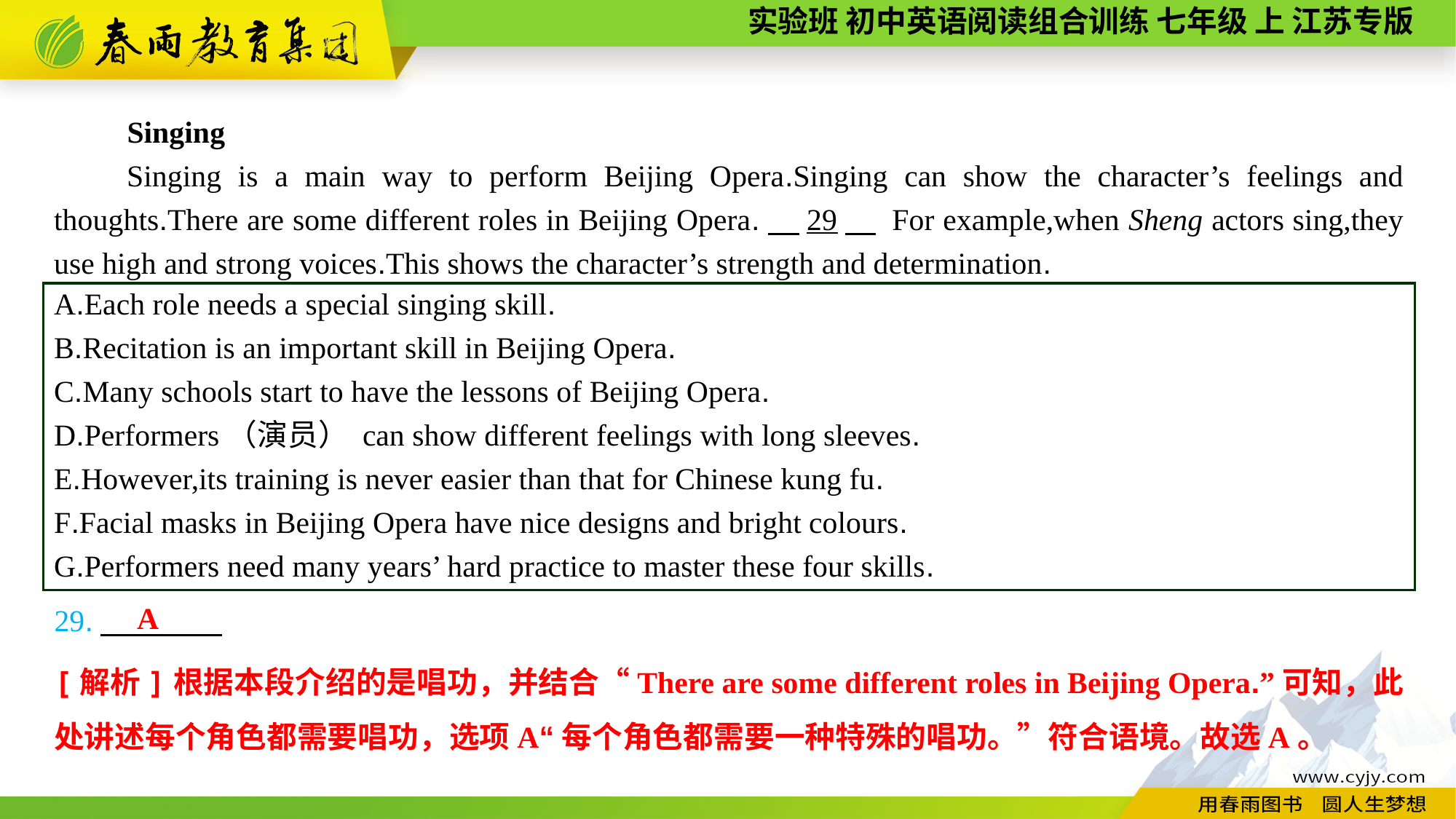

Singing
Singing is a main way to perform Beijing Opera.Singing can show the character’s feelings and thoughts.There are some different roles in Beijing Opera.　29　 For example,when Sheng actors sing,they use high and strong voices.This shows the character’s strength and determination.
A.Each role needs a special singing skill.
B.Recitation is an important skill in Beijing Opera.
C.Many schools start to have the lessons of Beijing Opera.
D.Performers（演员） can show different feelings with long sleeves.
E.However,its training is never easier than that for Chinese kung fu.
F.Facial masks in Beijing Opera have nice designs and bright colours.
G.Performers need many years’ hard practice to master these four skills.

A
29.
[解析]根据本段介绍的是唱功，并结合“There are some different roles in Beijing Opera.”可知，此处讲述每个角色都需要唱功，选项A“每个角色都需要一种特殊的唱功。”符合语境。故选A。